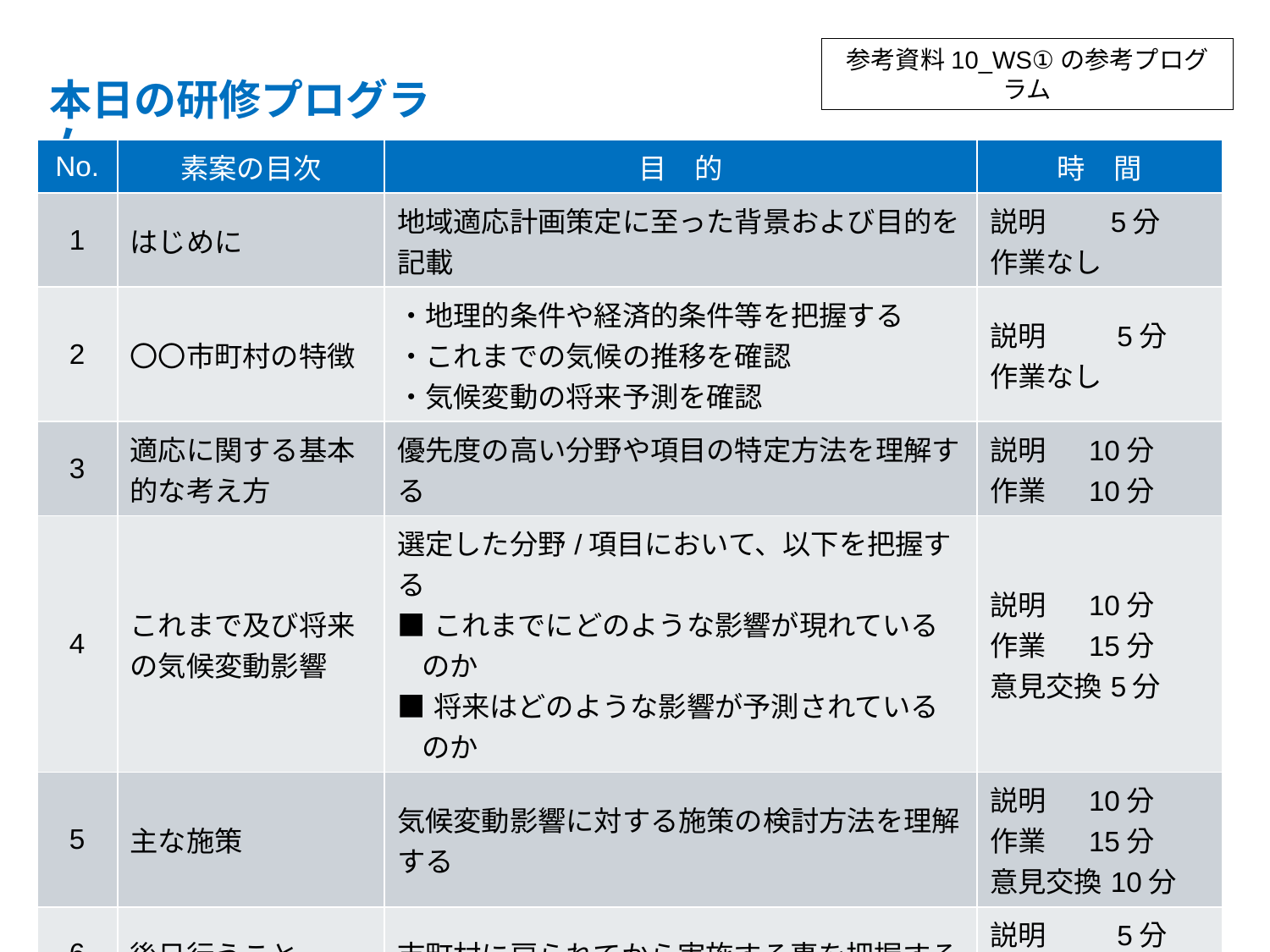

参考資料10_WS①の参考プログラム
本日の研修プログラム
| No. | 素案の目次 | 目　的 | 時　間 |
| --- | --- | --- | --- |
| 1 | はじめに | 地域適応計画策定に至った背景および目的を記載 | 説明　　5分 作業なし |
| 2 | 〇〇市町村の特徴 | ・地理的条件や経済的条件等を把握する　 ・これまでの気候の推移を確認 ・気候変動の将来予測を確認 | 説明　　 5分 作業なし |
| 3 | 適応に関する基本的な考え方 | 優先度の高い分野や項目の特定方法を理解する | 説明　 10分 作業　 10分 |
| 4 | これまで及び将来の気候変動影響 | 選定した分野/項目において、以下を把握する ■これまでにどのような影響が現れているのか ■将来はどのような影響が予測されているのか | 説明　 10分 作業　 15分 意見交換5分 |
| 5 | 主な施策 | 気候変動影響に対する施策の検討方法を理解する | 説明　 10分 作業　 15分 意見交換10分 |
| 6 | 後日行うこと | 市町村に戻られてから実施する事を把握する | 説明　 　5分 作業なし |
|  |  |  | 計　　100分 |